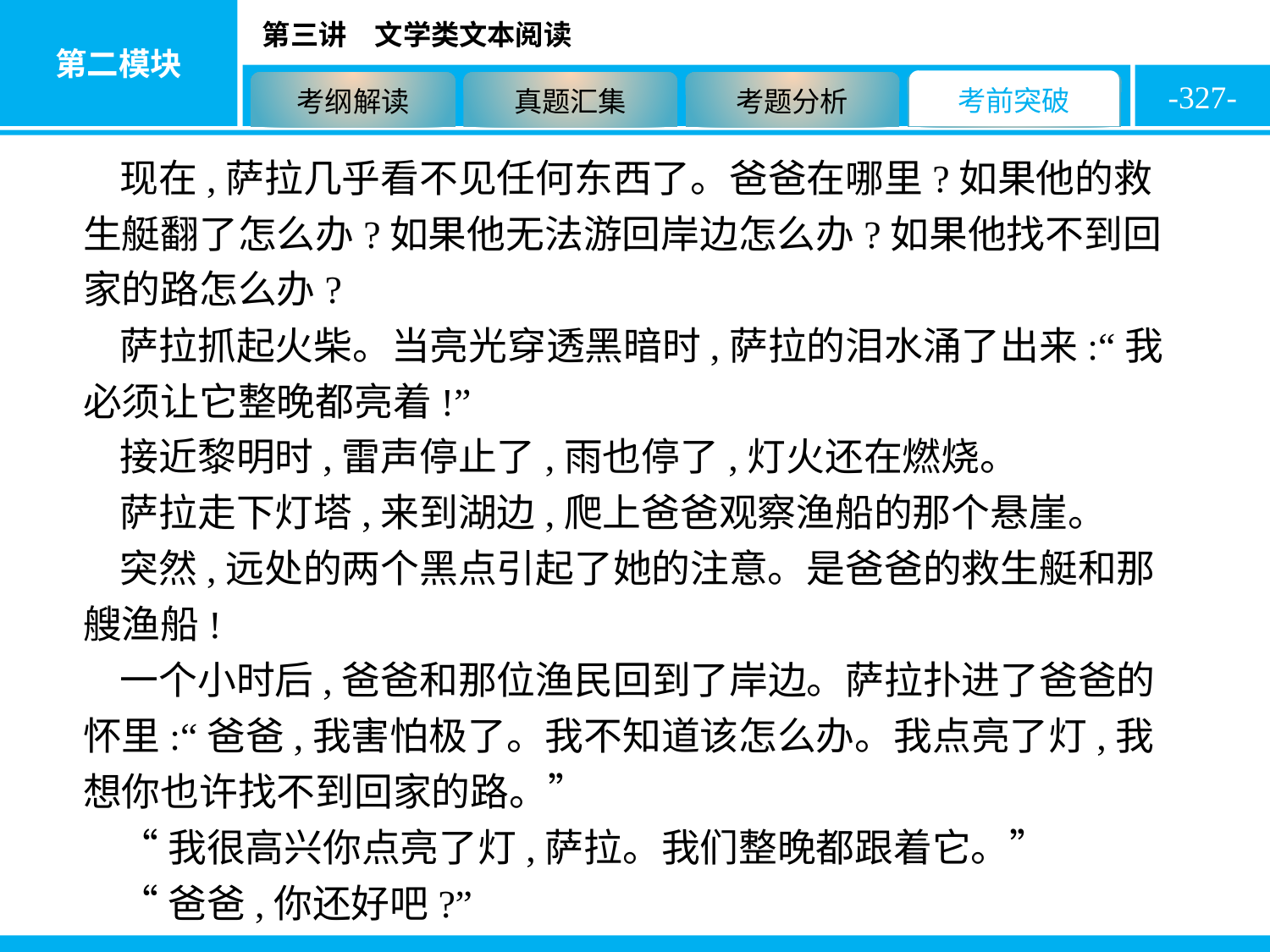

-327-
现在,萨拉几乎看不见任何东西了。爸爸在哪里?如果他的救生艇翻了怎么办?如果他无法游回岸边怎么办?如果他找不到回家的路怎么办?
萨拉抓起火柴。当亮光穿透黑暗时,萨拉的泪水涌了出来:“我必须让它整晚都亮着!”
接近黎明时,雷声停止了,雨也停了,灯火还在燃烧。
萨拉走下灯塔,来到湖边,爬上爸爸观察渔船的那个悬崖。
突然,远处的两个黑点引起了她的注意。是爸爸的救生艇和那艘渔船!
一个小时后,爸爸和那位渔民回到了岸边。萨拉扑进了爸爸的怀里:“爸爸,我害怕极了。我不知道该怎么办。我点亮了灯,我想你也许找不到回家的路。”
“我很高兴你点亮了灯,萨拉。我们整晚都跟着它。”
“爸爸,你还好吧?”